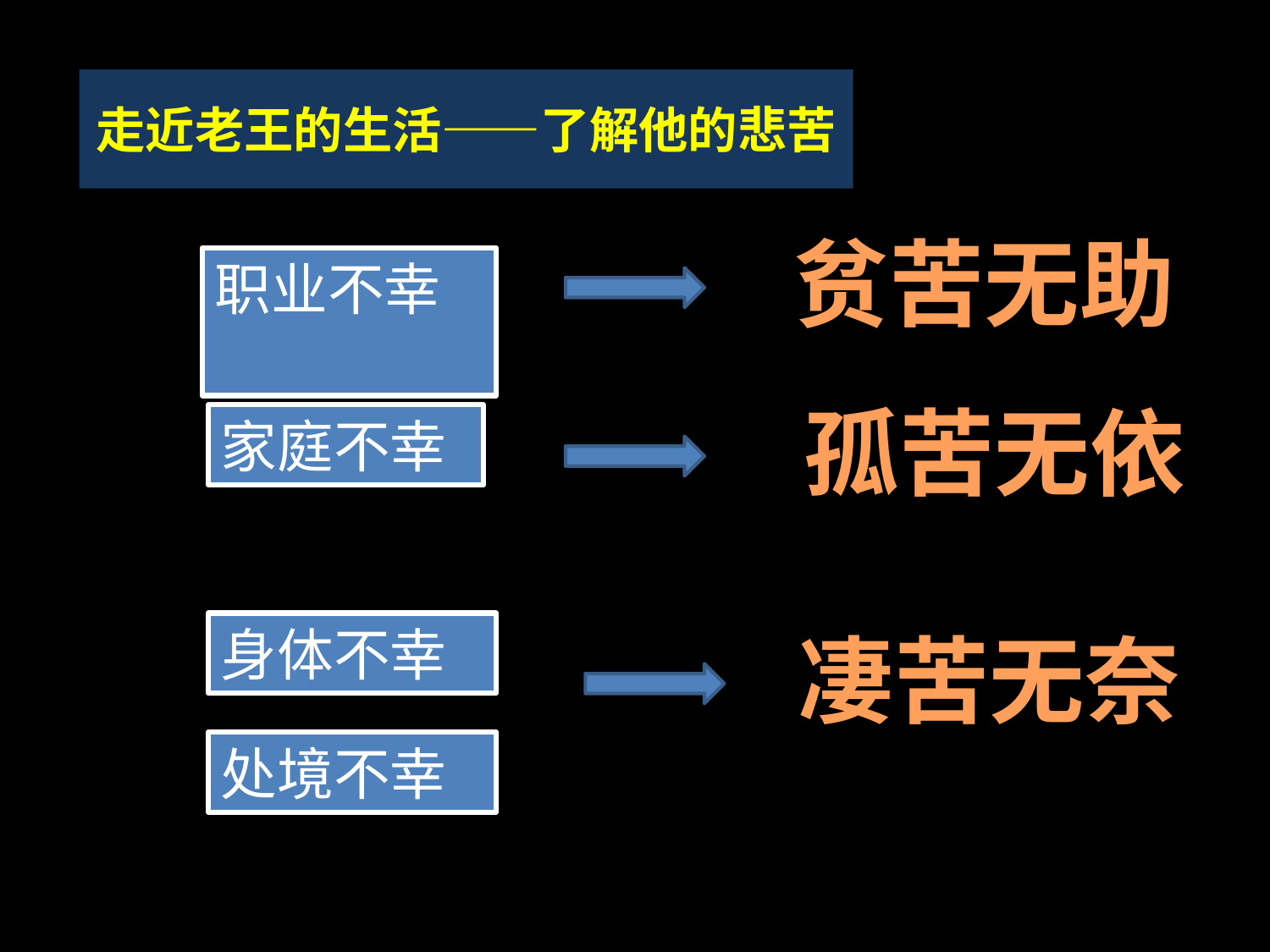

走近老王的生活——了解他的悲苦
贫苦无助

职业不幸
孤苦无依

家庭不幸
身体不幸
凄苦无奈

处境不幸